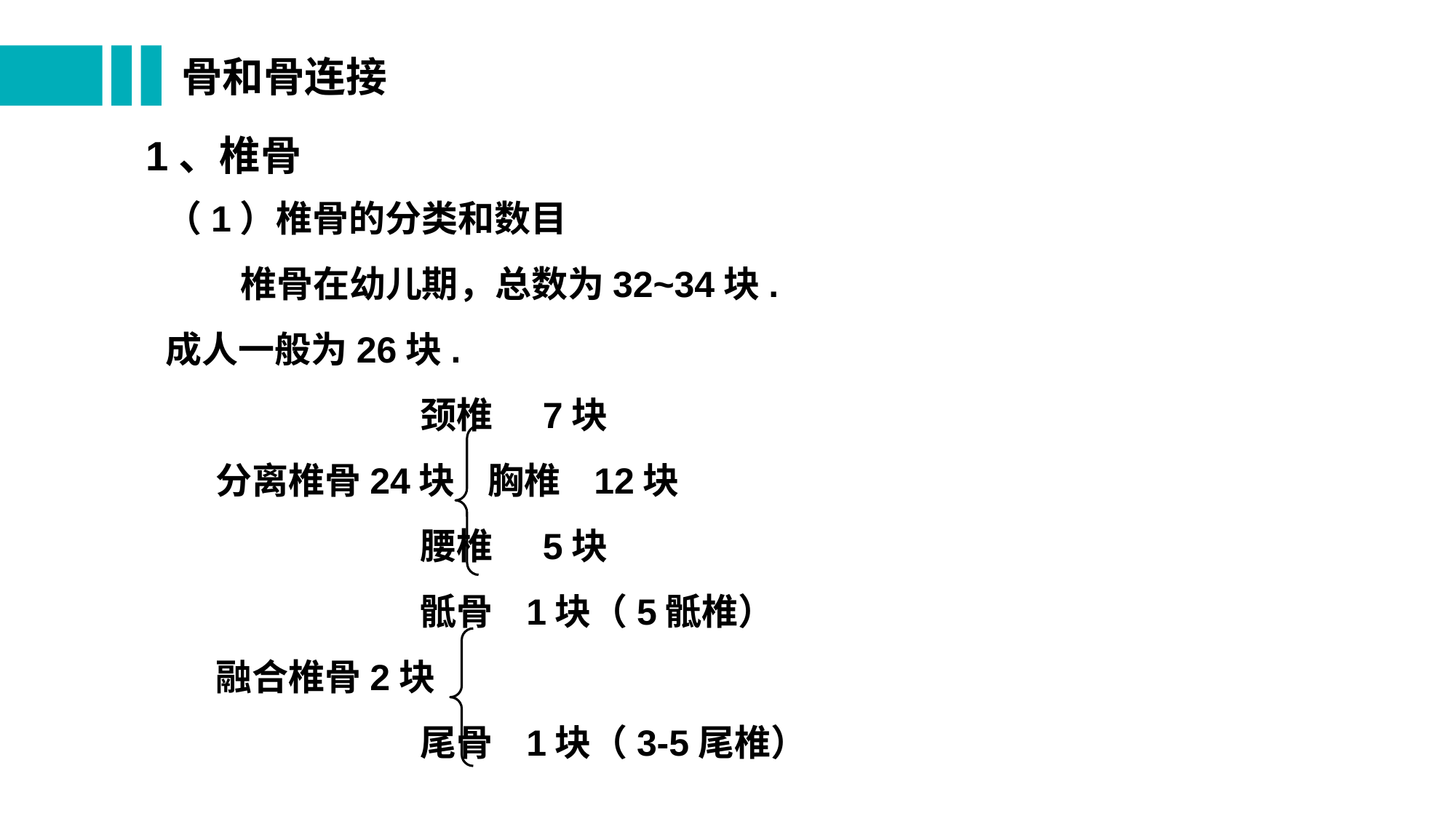

# 骨和骨连接

（1）椎骨的分类和数目
        椎骨在幼儿期，总数为32~34块.
成人一般为26块.
                              颈椎     7块
     分离椎骨24块    胸椎   12块
                              腰椎     5块
                              骶骨   1块（5骶椎）
     融合椎骨2块
                              尾骨   1块（3-5尾椎）
1、椎骨